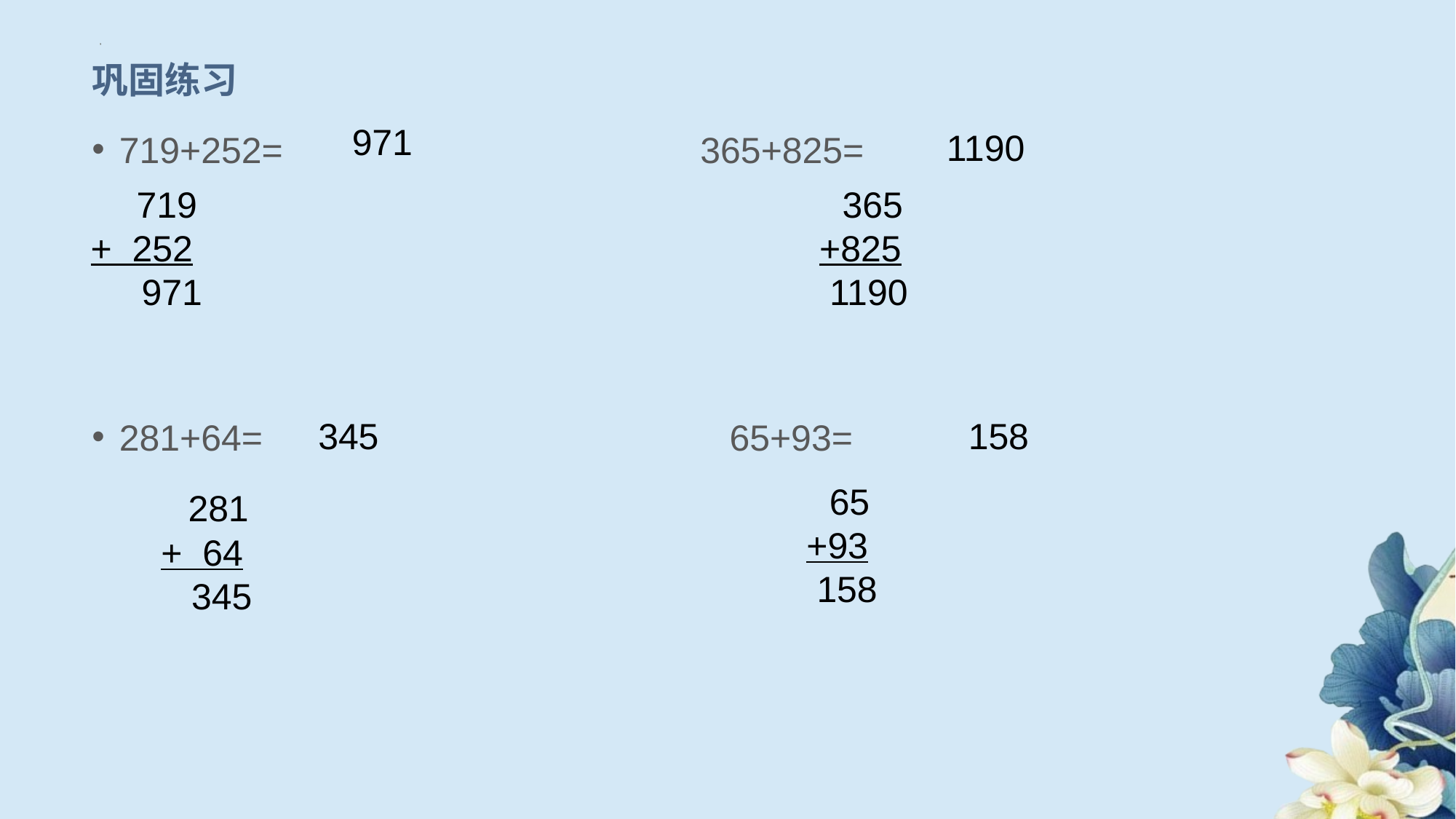

# 巩固练习
971
719+252=                                                              365+825=

281+64=                                              65+93=
1190
      719
+  252
     971

   365
+825
 1190
158
345
   281
+  64
   345

   65
+93
 158